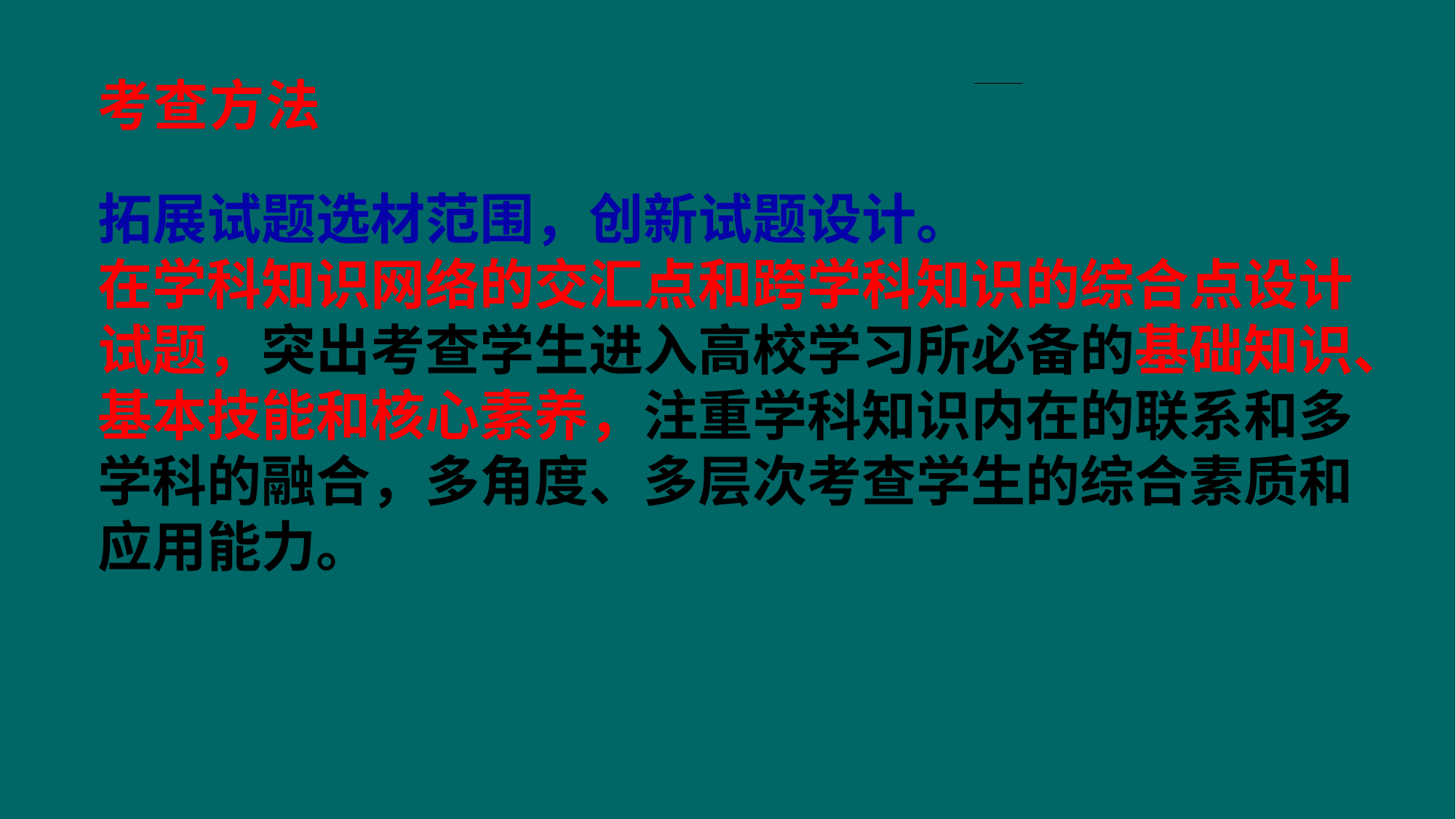

考查方法

拓展试题选材范围，创新试题设计。
在学科知识网络的交汇点和跨学科知识的综合点设计试题，突出考查学生进入高校学习所必备的基础知识、基本技能和核心素养，注重学科知识内在的联系和多学科的融合，多角度、多层次考查学生的综合素质和应用能力。